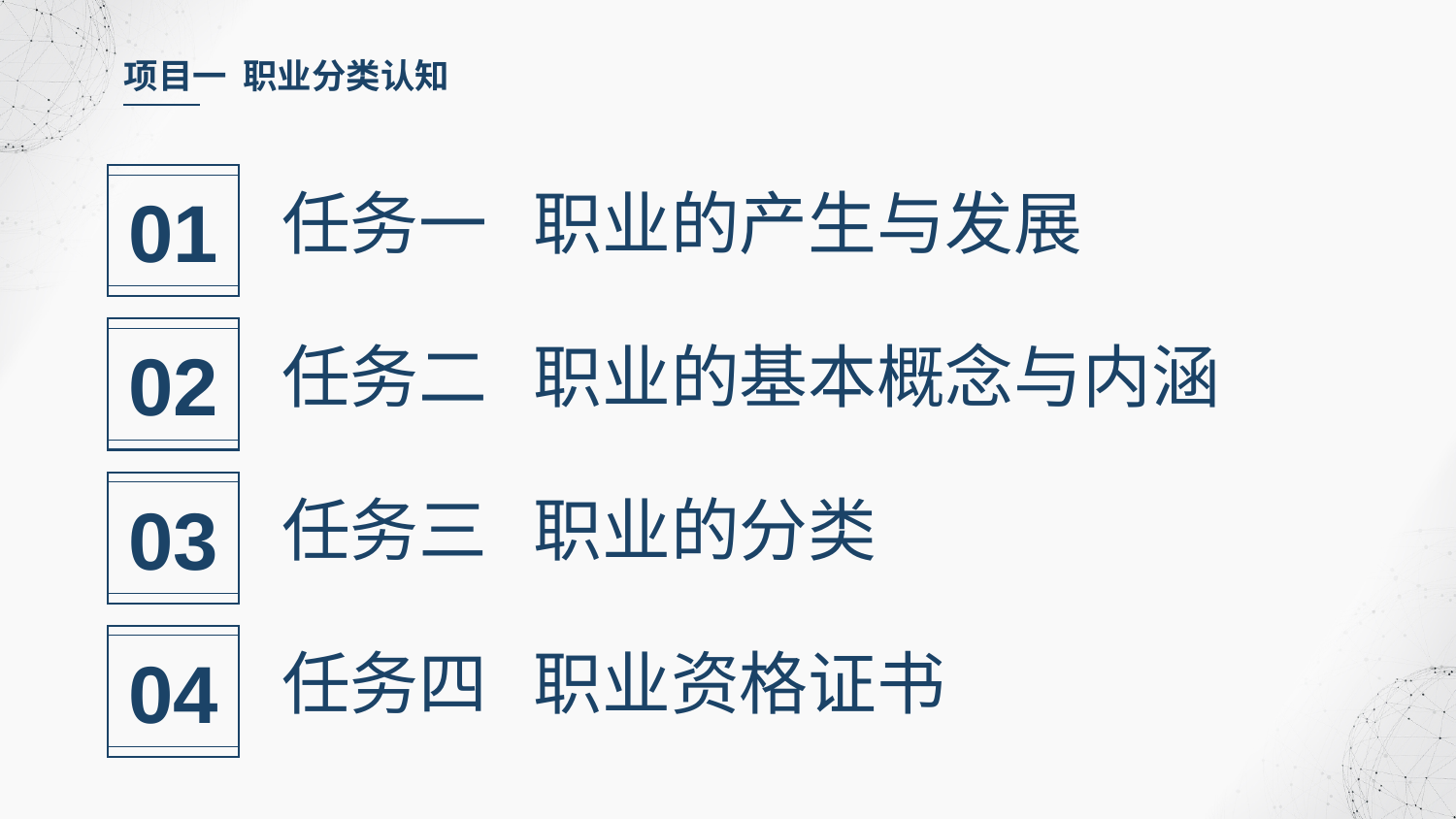

项目一  职业分类认知

01
任务一   职业的产生与发展

02
任务二   职业的基本概念与内涵

03
任务三   职业的分类

04
任务四   职业资格证书